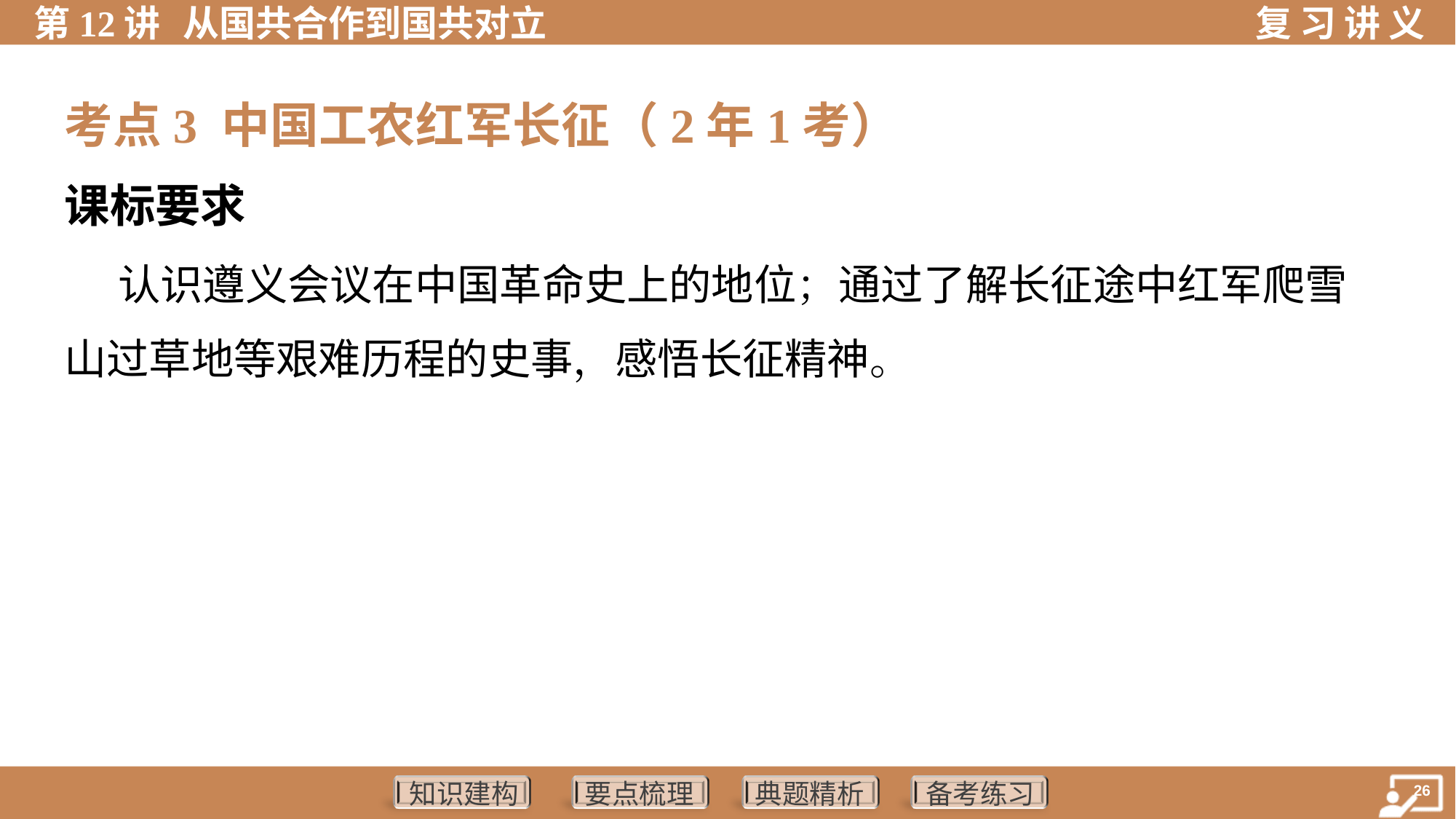

考点3 中国工农红军长征（2年1考）
课标要求
    认识遵义会议在中国革命史上的地位；通过了解长征途中红军爬雪
山过草地等艰难历程的史事，感悟长征精神。